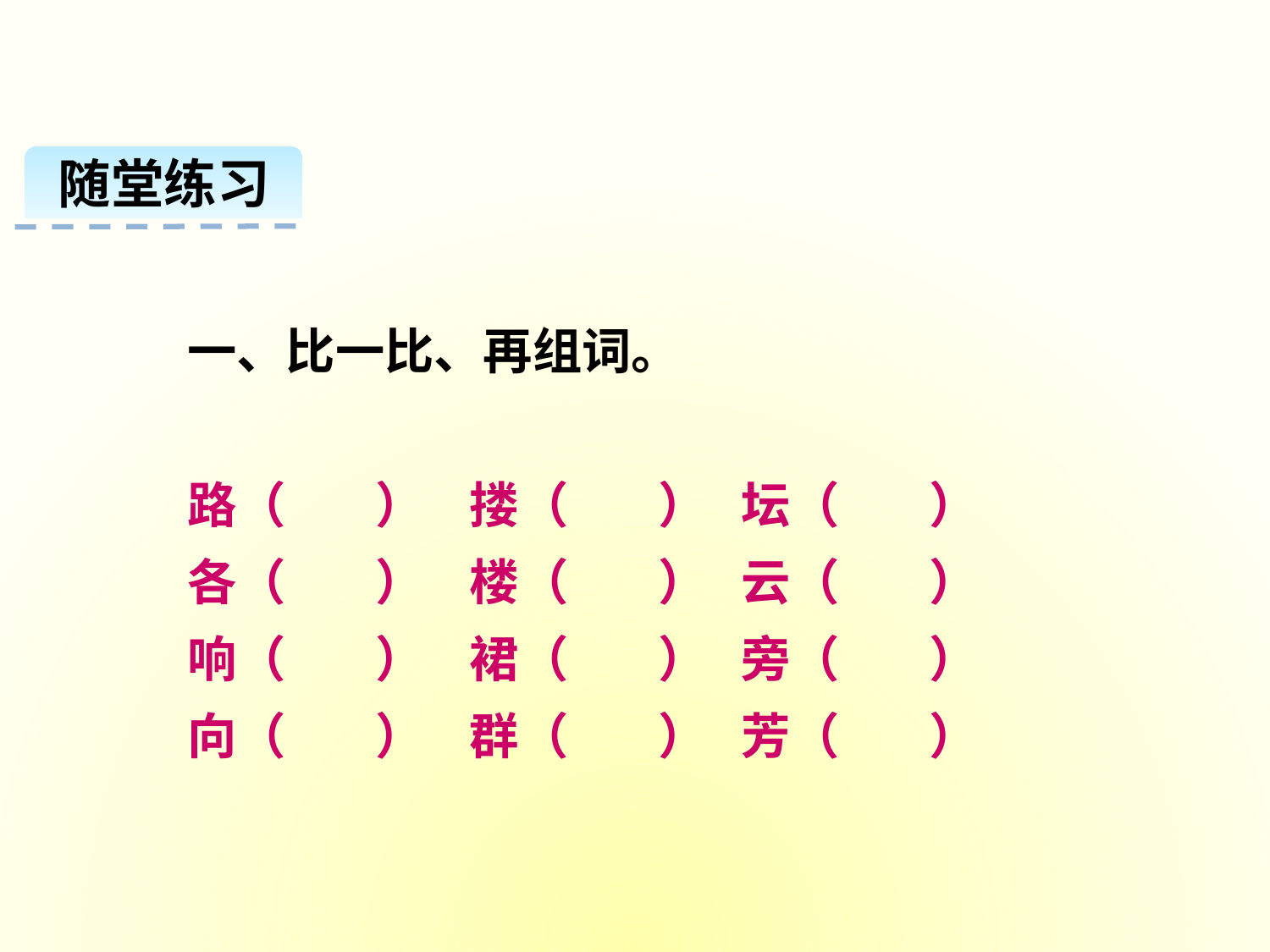

随堂练习

一、比一比、再组词。

路（        ）    搂（        ）   坛（        ）
各（        ）    楼（        ）   云（        ）
响（        ）    裙（        ）   旁（        ）
向（        ）    群（        ）   芳（        ）